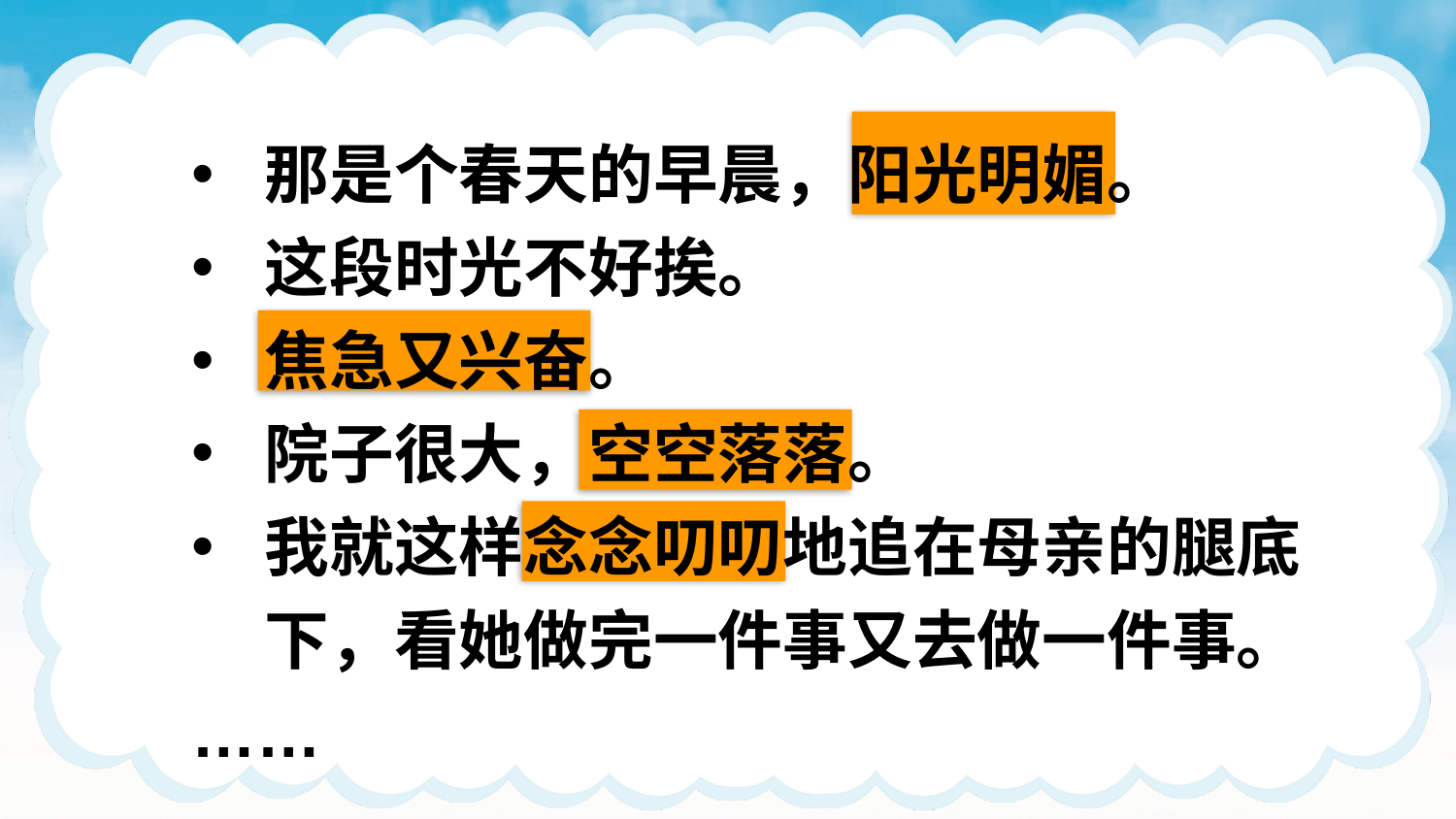

那是个春天的早晨，阳光明媚。
这段时光不好挨。
焦急又兴奋。
院子很大，空空落落。
我就这样念念叨叨地追在母亲的腿底下，看她做完一件事又去做一件事。
……